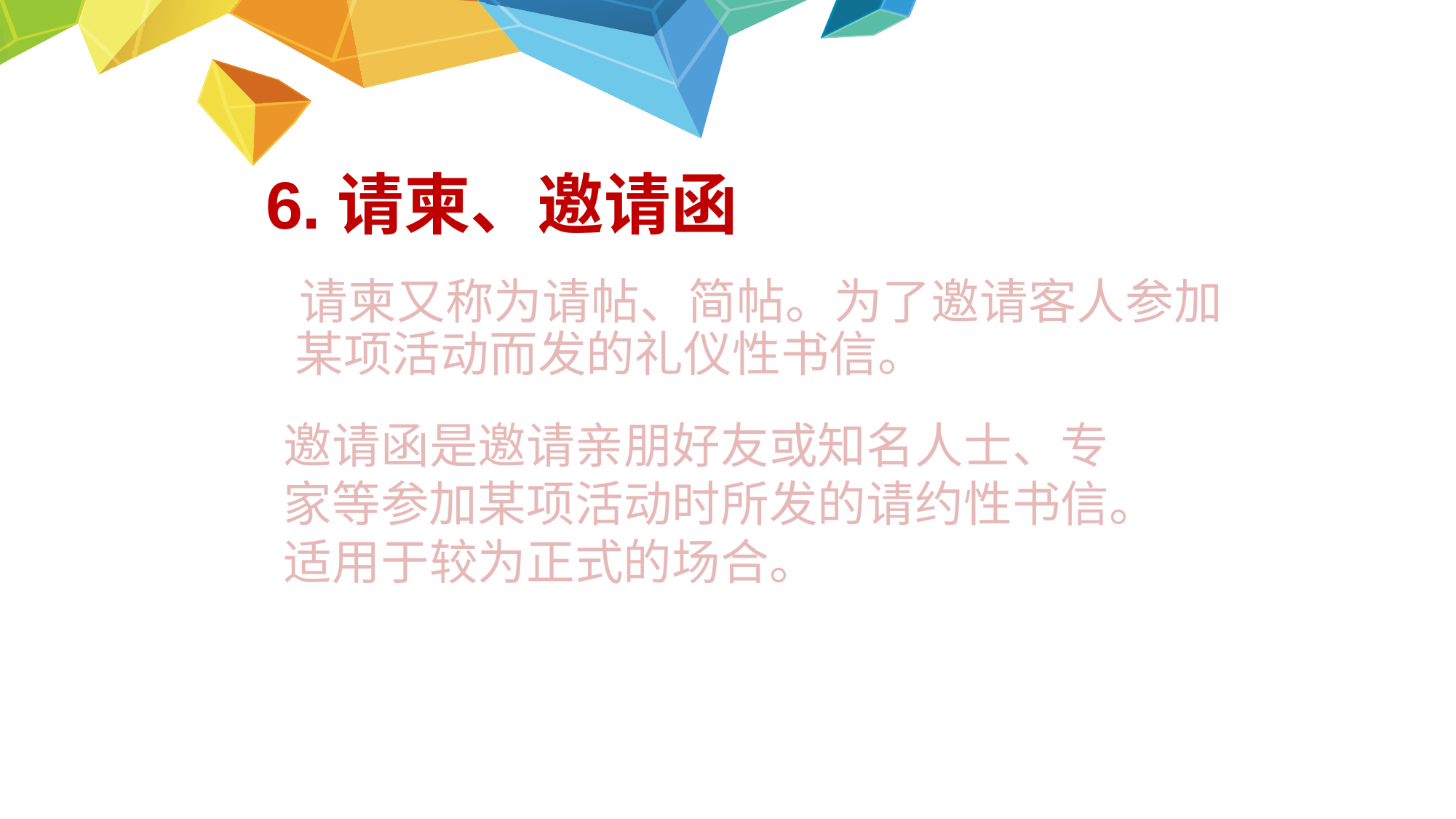

6.请柬、邀请函
 请柬又称为请帖、简帖。为了邀请客人参加某项活动而发的礼仪性书信。
邀请函是邀请亲朋好友或知名人士、专家等参加某项活动时所发的请约性书信。适用于较为正式的场合。